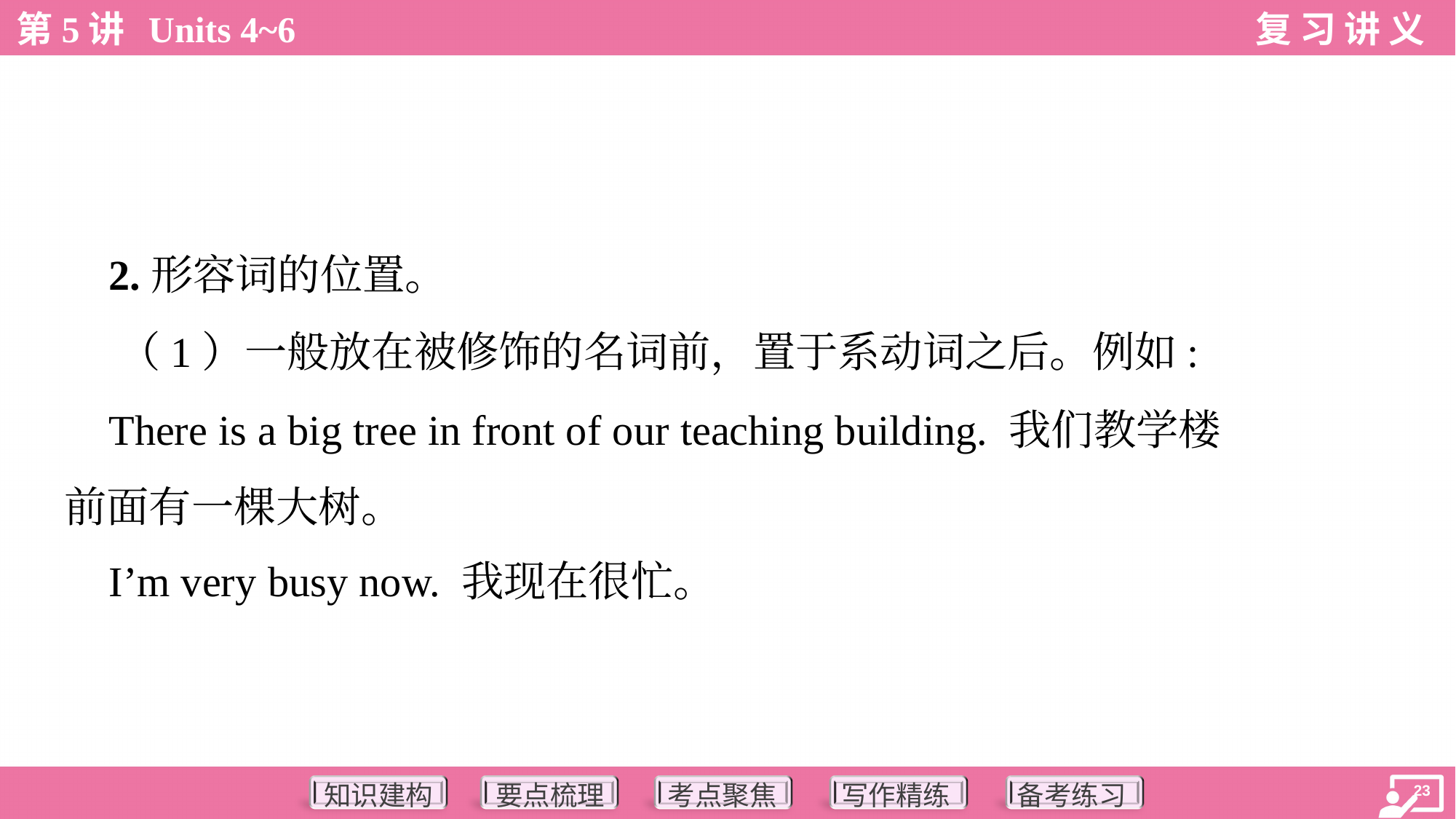

2.形容词的位置。
    （1）一般放在被修饰的名词前，置于系动词之后。例如:
    There is a big tree in front of our teaching building. 我们教学楼
前面有一棵大树。
    I’m very busy now. 我现在很忙。